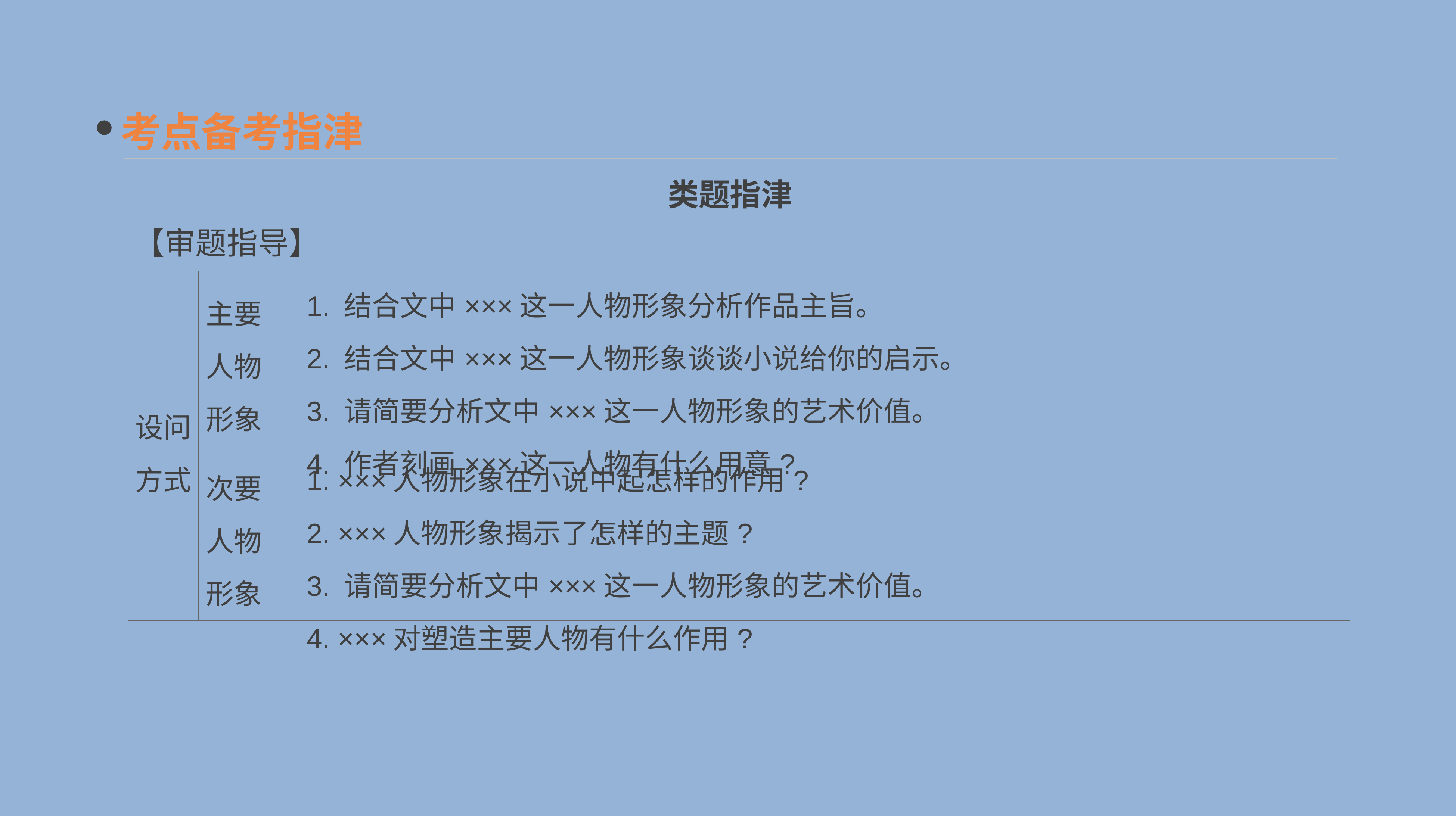

考点备考指津

类题指津
【审题指导】
| 设问 方式 | 主要 人物 形象 | 1. 结合文中×××这一人物形象分析作品主旨。 　2. 结合文中×××这一人物形象谈谈小说给你的启示。 　3. 请简要分析文中×××这一人物形象的艺术价值。 　4. 作者刻画×××这一人物有什么用意? |
| --- | --- | --- |
|  | 次要 人物 形象 | 1. ×××人物形象在小说中起怎样的作用? 　2. ×××人物形象揭示了怎样的主题? 　3. 请简要分析文中×××这一人物形象的艺术价值。 　4. ×××对塑造主要人物有什么作用? |